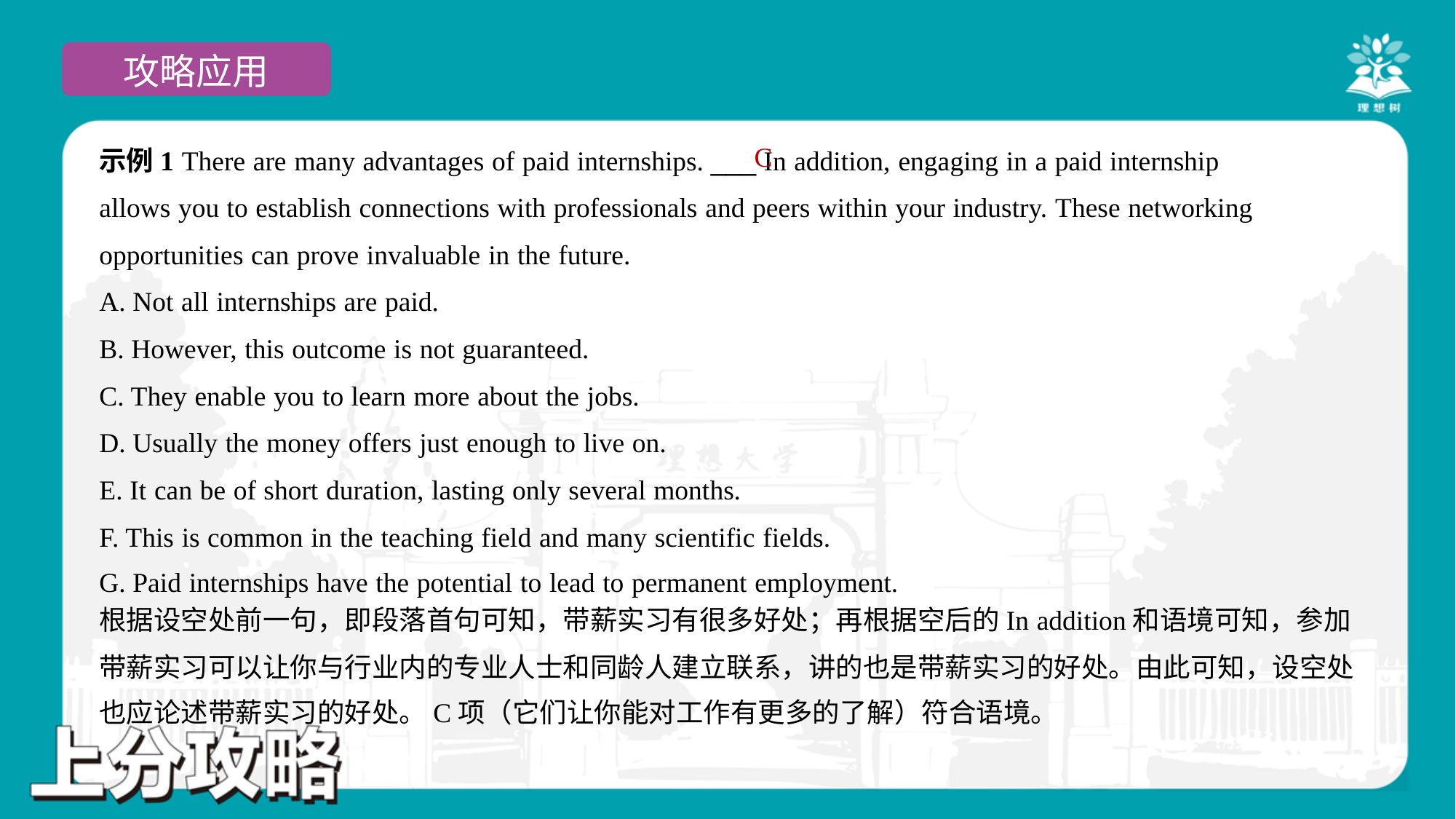

C
示例1 There are many advantages of paid internships. ___ In addition, engaging in a paid internship
allows you to establish connections with professionals and peers within your industry. These networking
opportunities can prove invaluable in the future.
A. Not all internships are paid.
B. However, this outcome is not guaranteed.
C. They enable you to learn more about the jobs.
D. Usually the money offers just enough to live on.
E. It can be of short duration, lasting only several months.
F. This is common in the teaching field and many scientific fields.
G. Paid internships have the potential to lead to permanent employment.
根据设空处前一句，即段落首句可知，带薪实习有很多好处；再根据空后的In addition和语境可知，参加
带薪实习可以让你与行业内的专业人士和同龄人建立联系，讲的也是带薪实习的好处。由此可知，设空处
也应论述带薪实习的好处。C项（它们让你能对工作有更多的了解）符合语境。